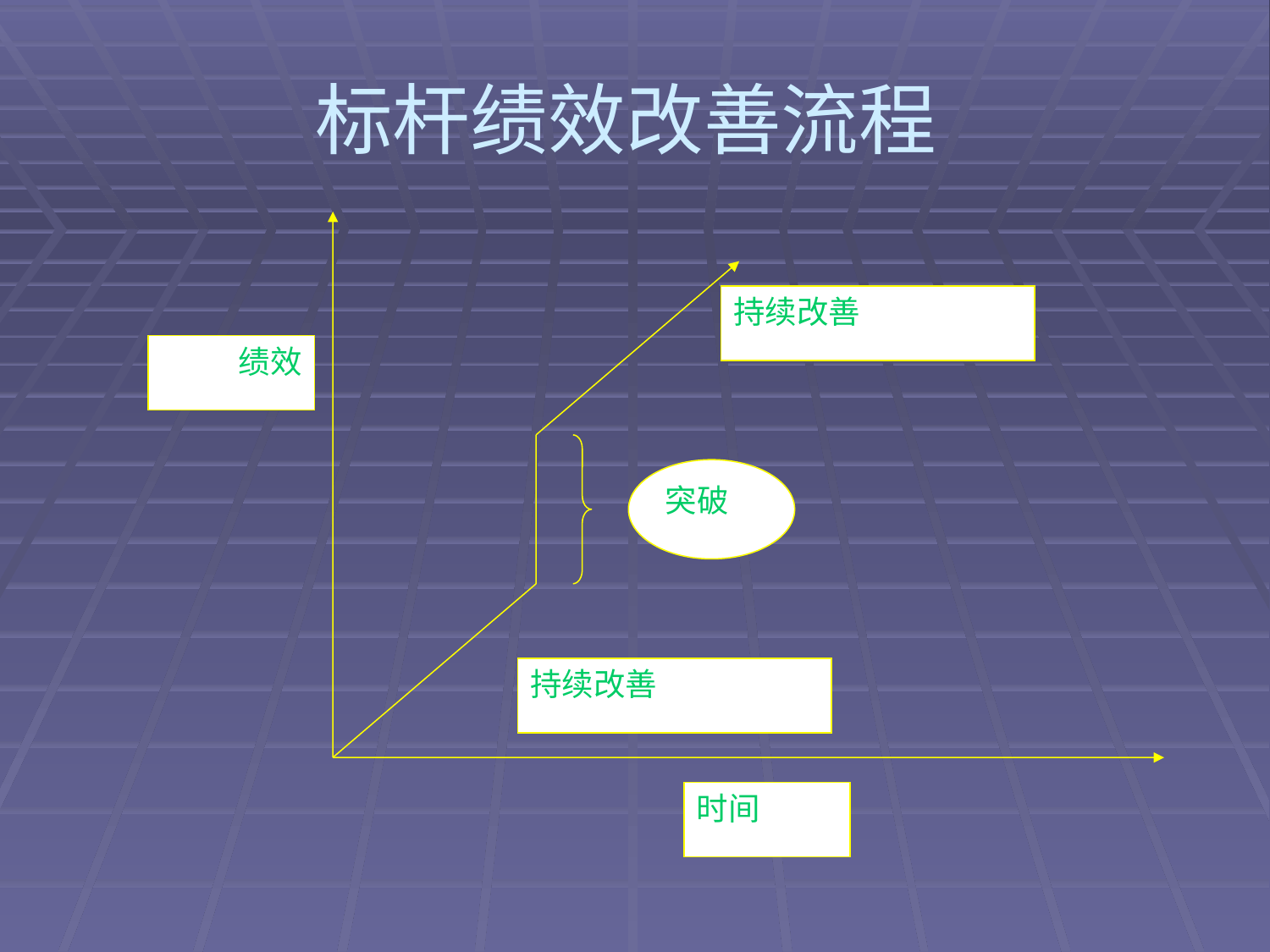

# 标杆绩效改善流程

持续改善

突破

持续改善

时间
绩效